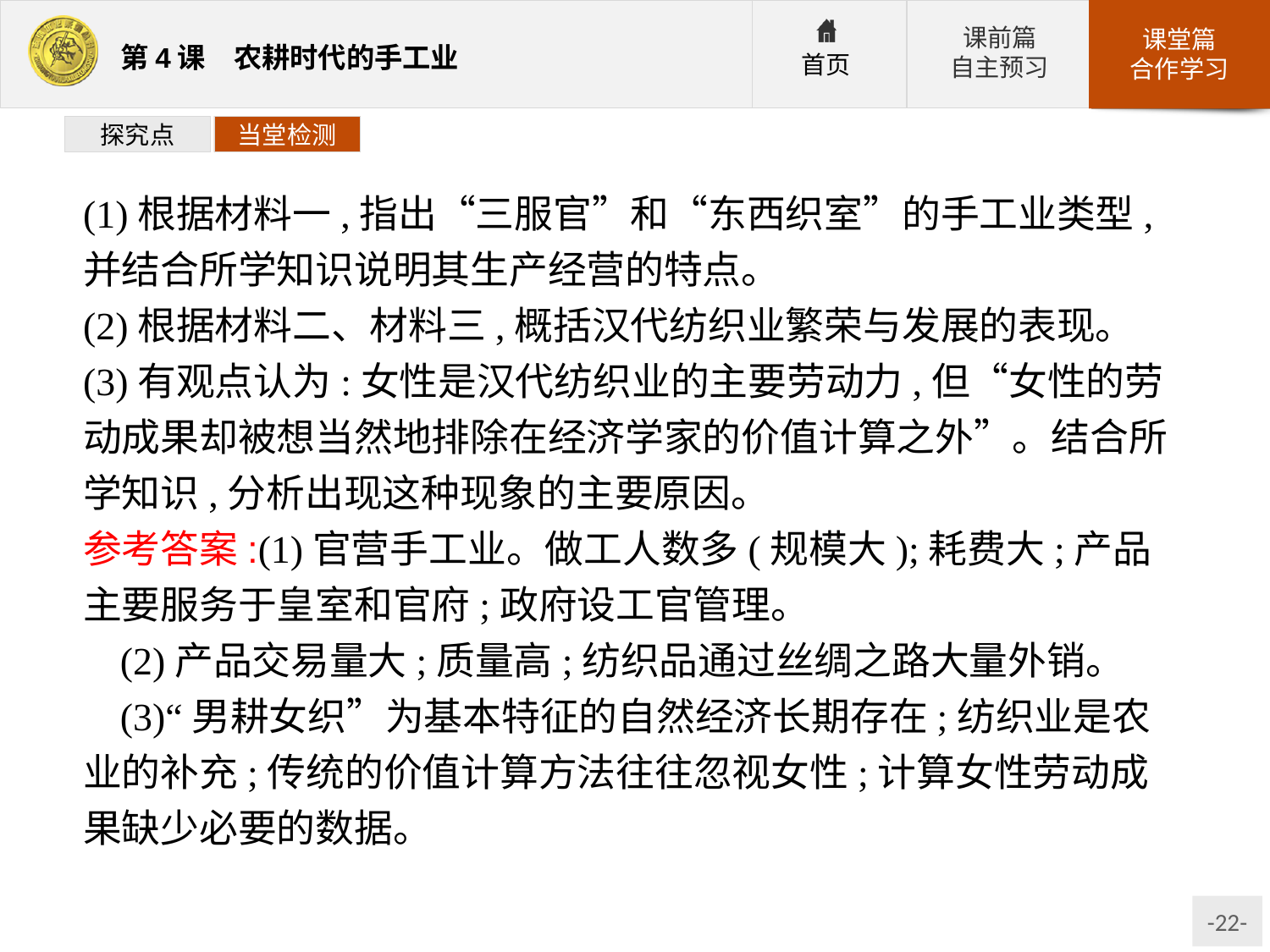

探究点
当堂检测
(1)根据材料一,指出“三服官”和“东西织室”的手工业类型,并结合所学知识说明其生产经营的特点。
(2)根据材料二、材料三,概括汉代纺织业繁荣与发展的表现。
(3)有观点认为:女性是汉代纺织业的主要劳动力,但“女性的劳动成果却被想当然地排除在经济学家的价值计算之外”。结合所学知识,分析出现这种现象的主要原因。
参考答案:(1)官营手工业。做工人数多(规模大);耗费大;产品主要服务于皇室和官府;政府设工官管理。
(2)产品交易量大;质量高;纺织品通过丝绸之路大量外销。
(3)“男耕女织”为基本特征的自然经济长期存在;纺织业是农业的补充;传统的价值计算方法往往忽视女性;计算女性劳动成果缺少必要的数据。